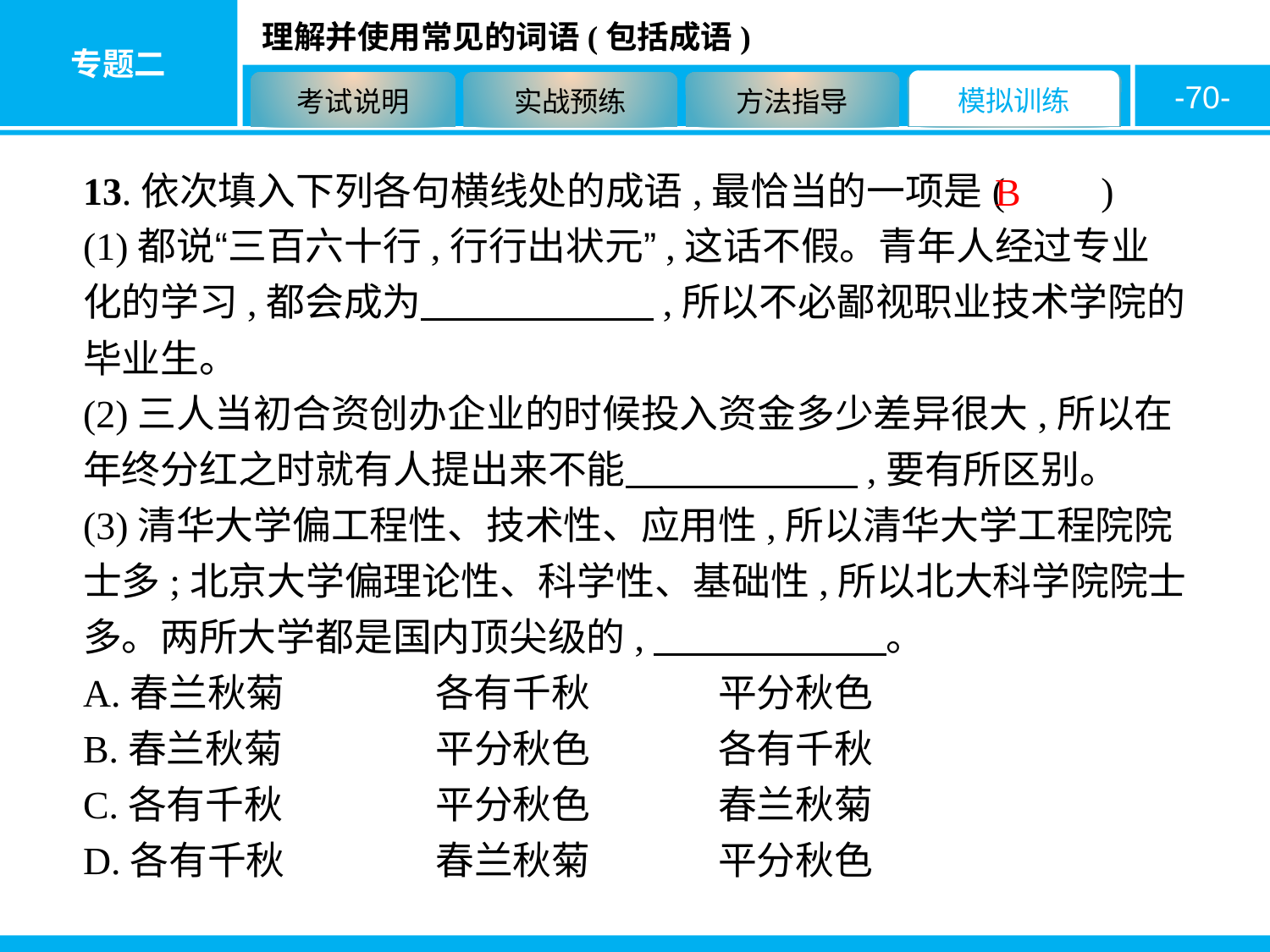

-70-
13.依次填入下列各句横线处的成语,最恰当的一项是(　　)
(1)都说“三百六十行,行行出状元”,这话不假。青年人经过专业化的学习,都会成为　　　　　　,所以不必鄙视职业技术学院的毕业生。
(2)三人当初合资创办企业的时候投入资金多少差异很大,所以在年终分红之时就有人提出来不能　　　　　　,要有所区别。
(3)清华大学偏工程性、技术性、应用性,所以清华大学工程院院士多;北京大学偏理论性、科学性、基础性,所以北大科学院院士多。两所大学都是国内顶尖级的,　　　　　　。
A.春兰秋菊　		各有千秋　　	平分秋色
B.春兰秋菊　　	平分秋色　　	各有千秋
C.各有千秋　　	平分秋色　　	春兰秋菊
D.各有千秋　　	春兰秋菊　　	平分秋色
B